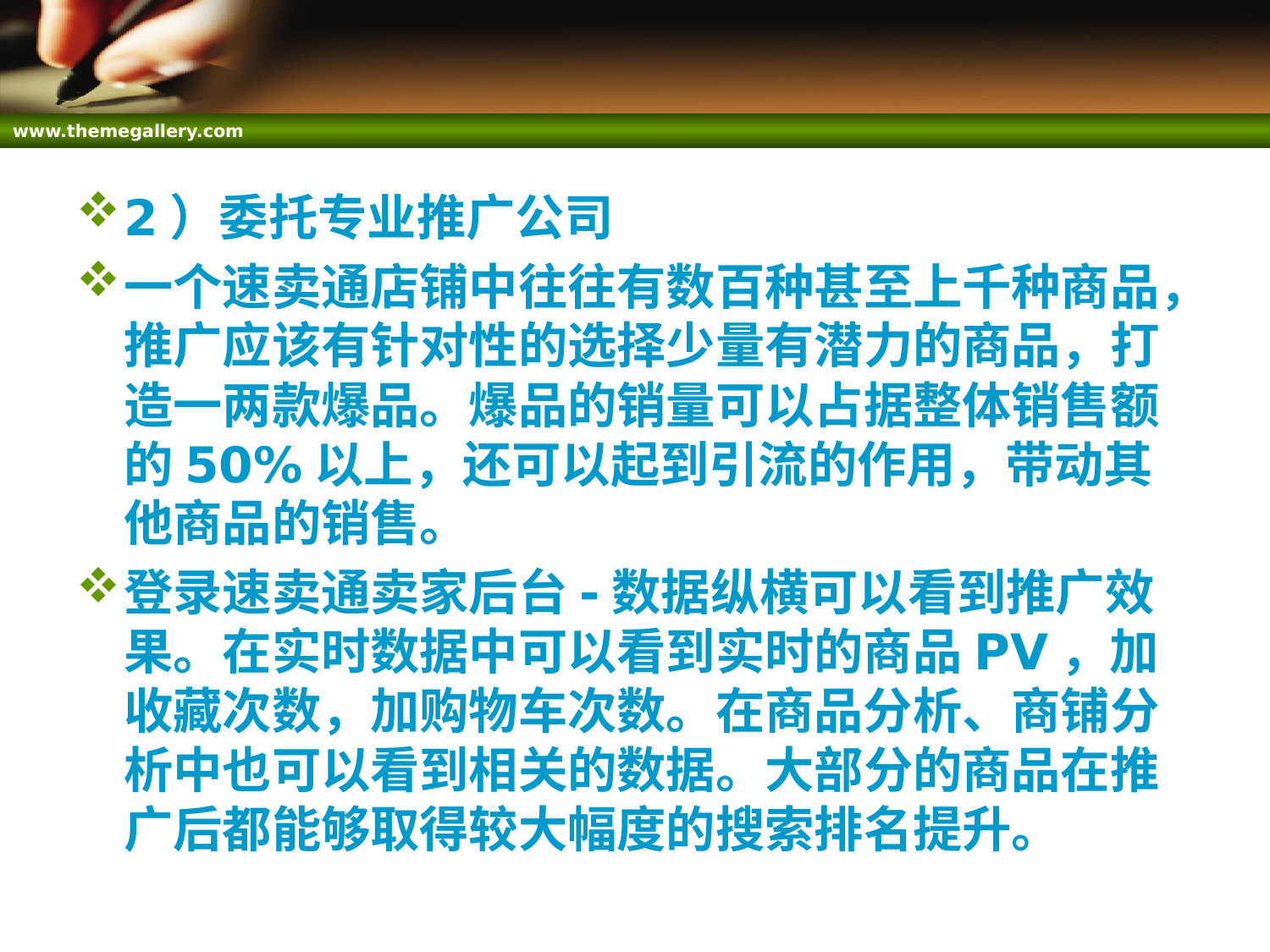

#
2）委托专业推广公司
一个速卖通店铺中往往有数百种甚至上千种商品，推广应该有针对性的选择少量有潜力的商品，打造一两款爆品。爆品的销量可以占据整体销售额的50%以上，还可以起到引流的作用，带动其他商品的销售。
登录速卖通卖家后台-数据纵横可以看到推广效果。在实时数据中可以看到实时的商品PV，加收藏次数，加购物车次数。在商品分析、商铺分析中也可以看到相关的数据。大部分的商品在推广后都能够取得较大幅度的搜索排名提升。